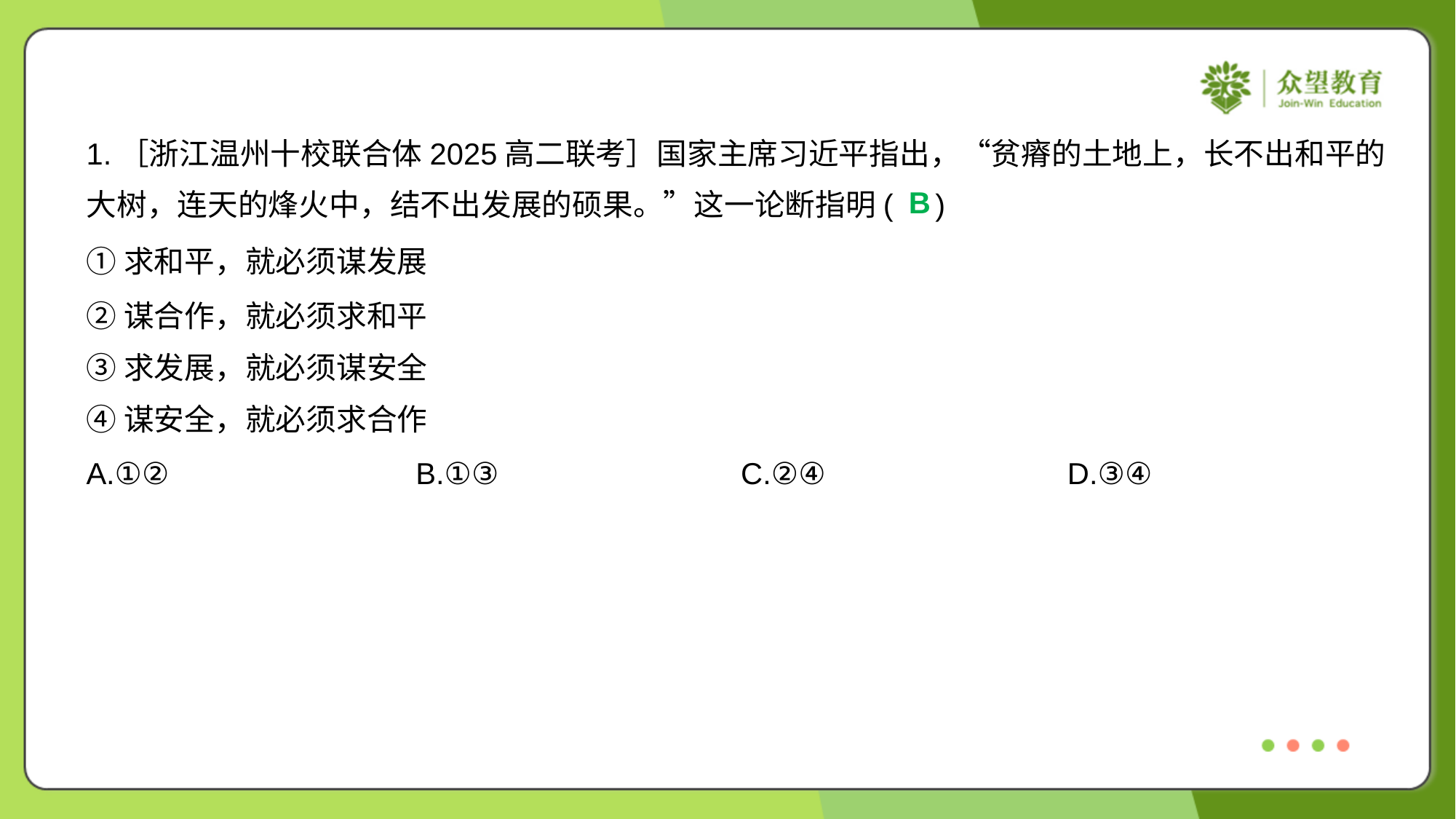

1.［浙江温州十校联合体2025高二联考］国家主席习近平指出，“贫瘠的土地上，长不出和平的
大树，连天的烽火中，结不出发展的硕果。”这一论断指明(     )
B
①求和平，就必须谋发展
②谋合作，就必须求和平
③求发展，就必须谋安全
④谋安全，就必须求合作
A.①②	B.①③	C.②④	D.③④